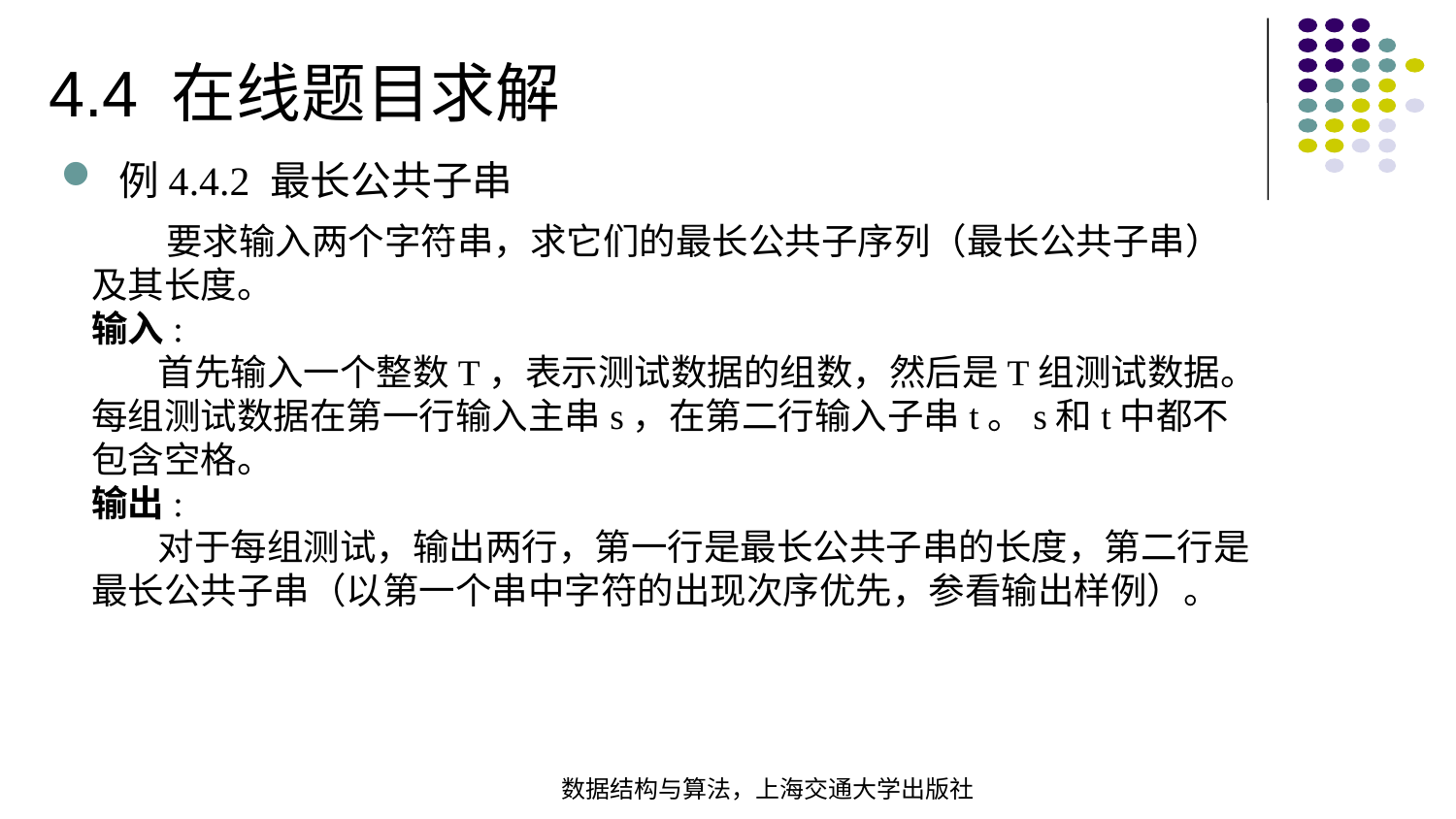

4.4 在线题目求解
例4.4.2 最长公共子串
        要求输入两个字符串，求它们的最长公共子序列（最长公共子串）及其长度。
输入:
       首先输入一个整数T，表示测试数据的组数，然后是T组测试数据。每组测试数据在第一行输入主串s，在第二行输入子串t。s和t中都不包含空格。
输出:
       对于每组测试，输出两行，第一行是最长公共子串的长度，第二行是最长公共子串（以第一个串中字符的出现次序优先，参看输出样例）。